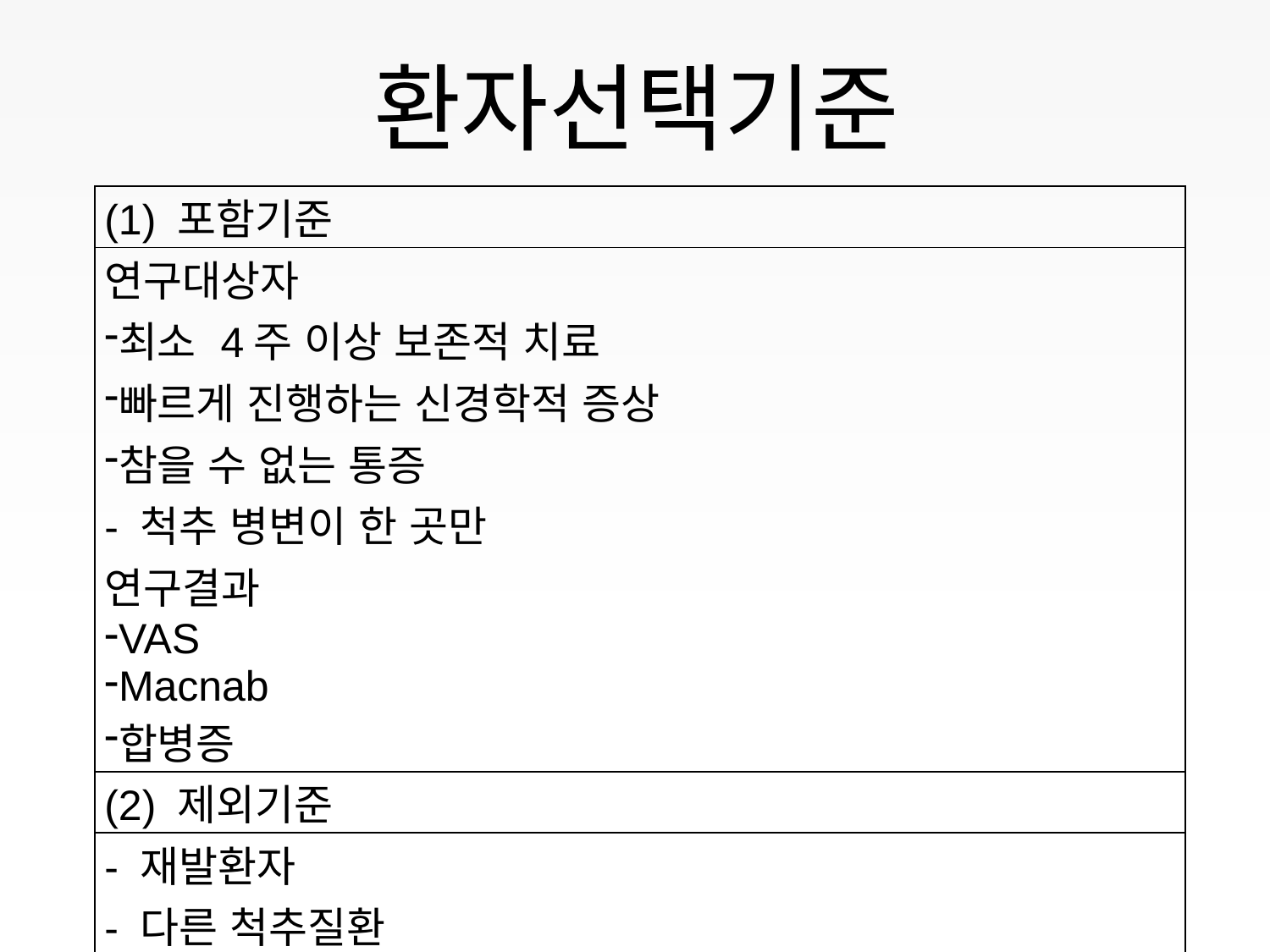

# 환자선택기준
| (1) 포함기준 |
| --- |
| 연구대상자 최소 4주 이상 보존적 치료 빠르게 진행하는 신경학적 증상 참을 수 없는 통증 - 척추 병변이 한 곳만 연구결과 VAS Macnab 합병증 |
| (2) 제외기준 |
| - 재발환자 - 다른 척추질환 - 과거 척추수술 |